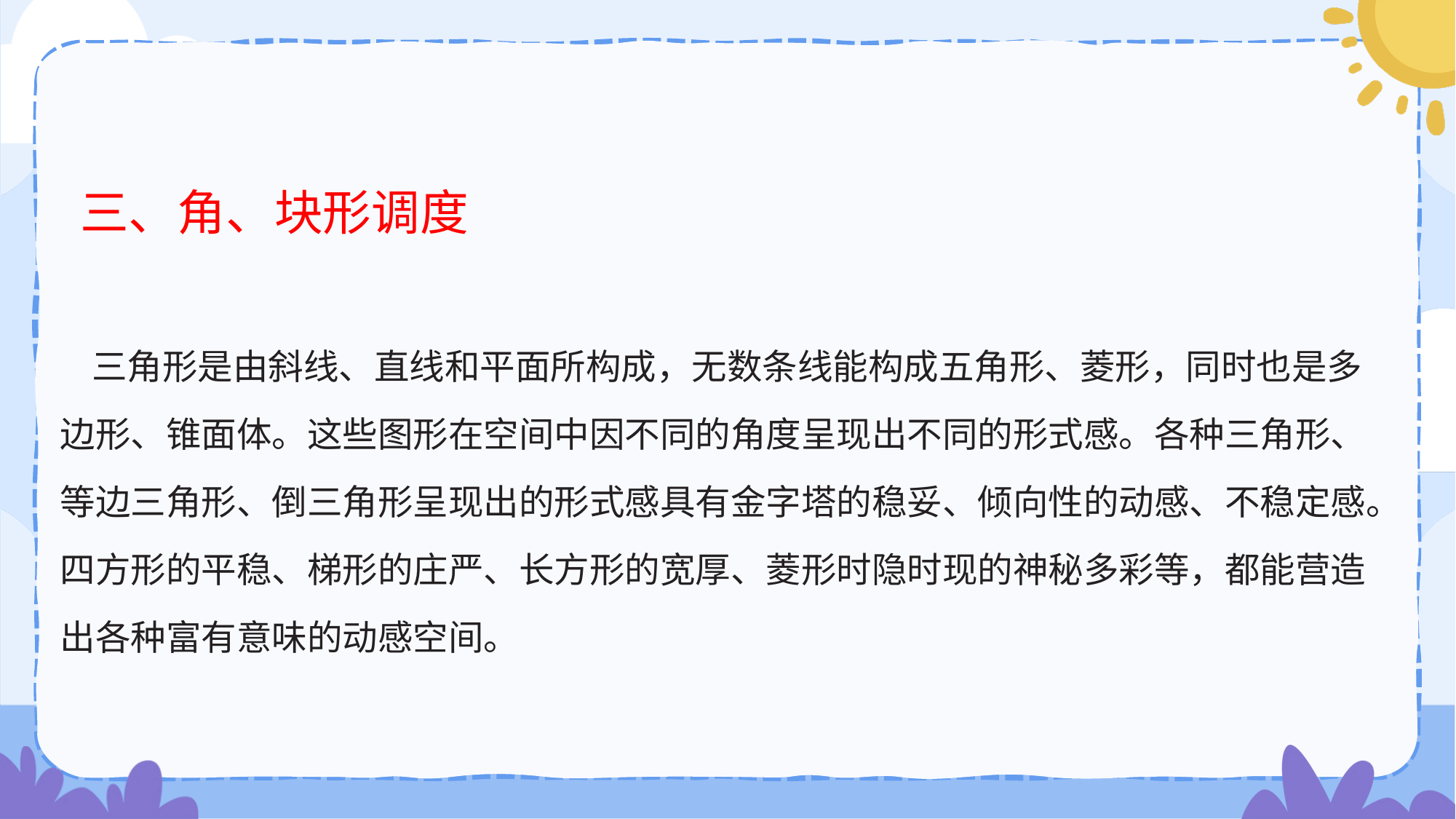

# 三、角、块形调度
   三角形是由斜线、直线和平面所构成，无数条线能构成五角形、菱形，同时也是多边形、锥面体。这些图形在空间中因不同的角度呈现出不同的形式感。各种三角形、等边三角形、倒三角形呈现出的形式感具有金字塔的稳妥、倾向性的动感、不稳定感。四方形的平稳、梯形的庄严、长方形的宽厚、菱形时隐时现的神秘多彩等，都能营造出各种富有意味的动感空间。